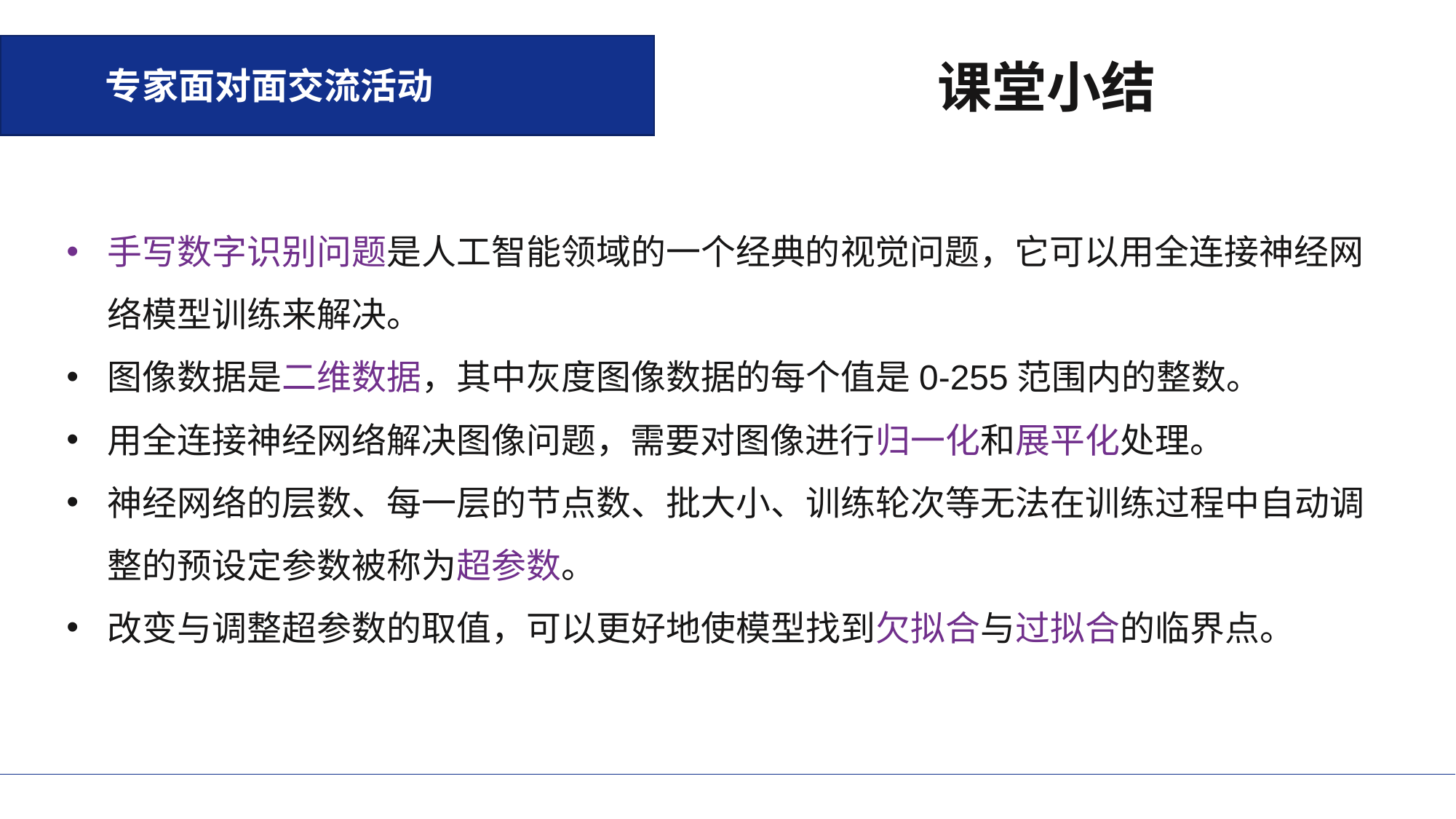

课堂小结
专家面对面交流活动
手写数字识别问题是人工智能领域的一个经典的视觉问题，它可以用全连接神经网络模型训练来解决。
图像数据是二维数据，其中灰度图像数据的每个值是0-255范围内的整数。
用全连接神经网络解决图像问题，需要对图像进行归一化和展平化处理。
神经网络的层数、每一层的节点数、批大小、训练轮次等无法在训练过程中自动调整的预设定参数被称为超参数。
改变与调整超参数的取值，可以更好地使模型找到欠拟合与过拟合的临界点。